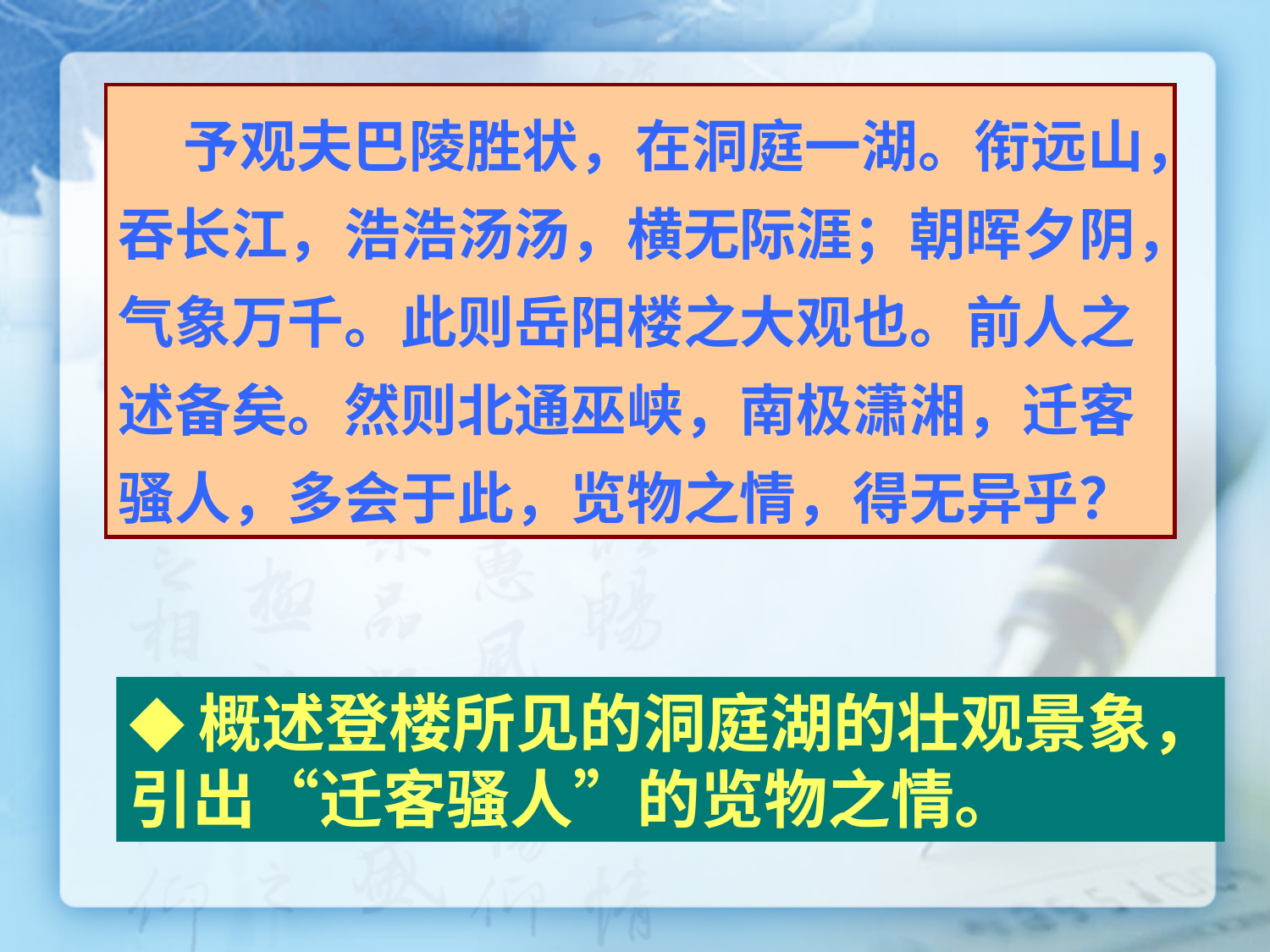

予观夫巴陵胜状，在洞庭一湖。衔远山，吞长江，浩浩汤汤，横无际涯；朝晖夕阴，气象万千。此则岳阳楼之大观也。前人之述备矣。然则北通巫峡，南极潇湘，迁客骚人，多会于此，览物之情，得无异乎？
◆概述登楼所见的洞庭湖的壮观景象，引出“迁客骚人”的览物之情。